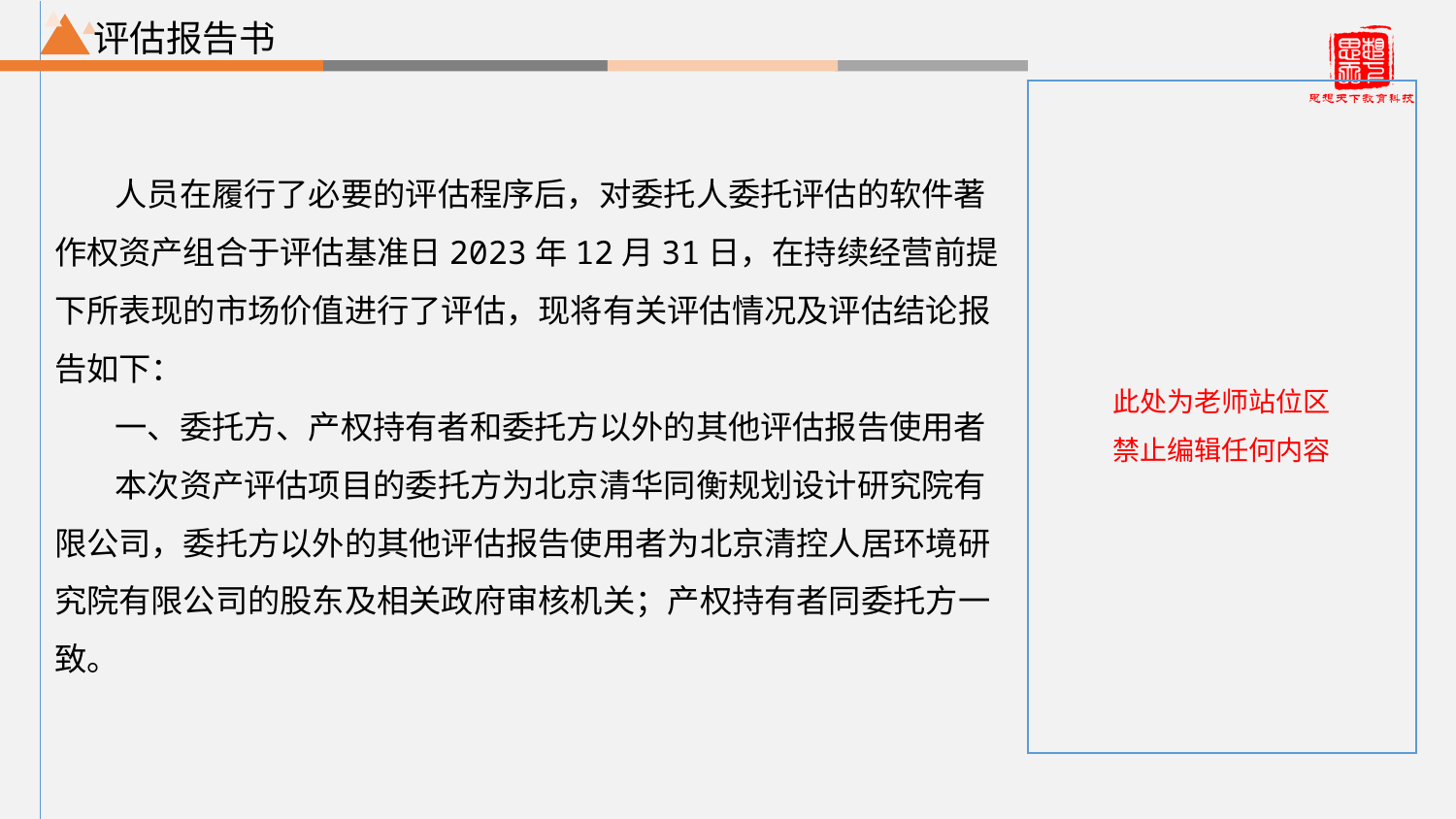

评估报告书
人员在履行了必要的评估程序后，对委托人委托评估的软件著作权资产组合于评估基准日2023年12月31日，在持续经营前提下所表现的市场价值进行了评估，现将有关评估情况及评估结论报告如下：
一、委托方、产权持有者和委托方以外的其他评估报告使用者
本次资产评估项目的委托方为北京清华同衡规划设计研究院有限公司，委托方以外的其他评估报告使用者为北京清控人居环境研究院有限公司的股东及相关政府审核机关；产权持有者同委托方一致。
113